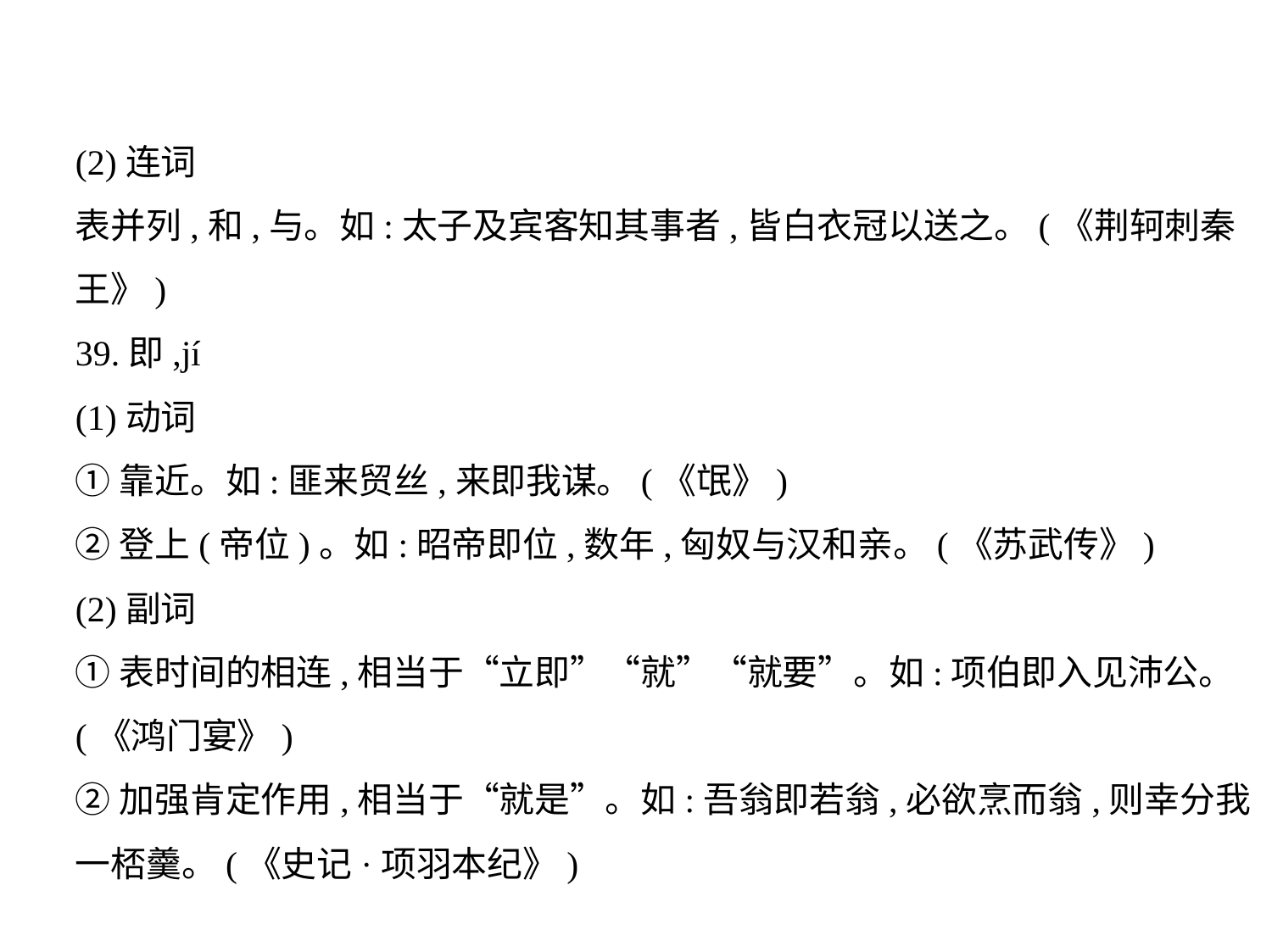

(2)连词
表并列,和,与。如:太子及宾客知其事者,皆白衣冠以送之。(《荆轲刺秦
王》)
39.即,jí
(1)动词
①靠近。如:匪来贸丝,来即我谋。(《氓》)
②登上(帝位)。如:昭帝即位,数年,匈奴与汉和亲。(《苏武传》)
(2)副词
①表时间的相连,相当于“立即”“就”“就要”。如:项伯即入见沛公。
(《鸿门宴》)
②加强肯定作用,相当于“就是”。如:吾翁即若翁,必欲烹而翁,则幸分我
一桮羹。(《史记·项羽本纪》)